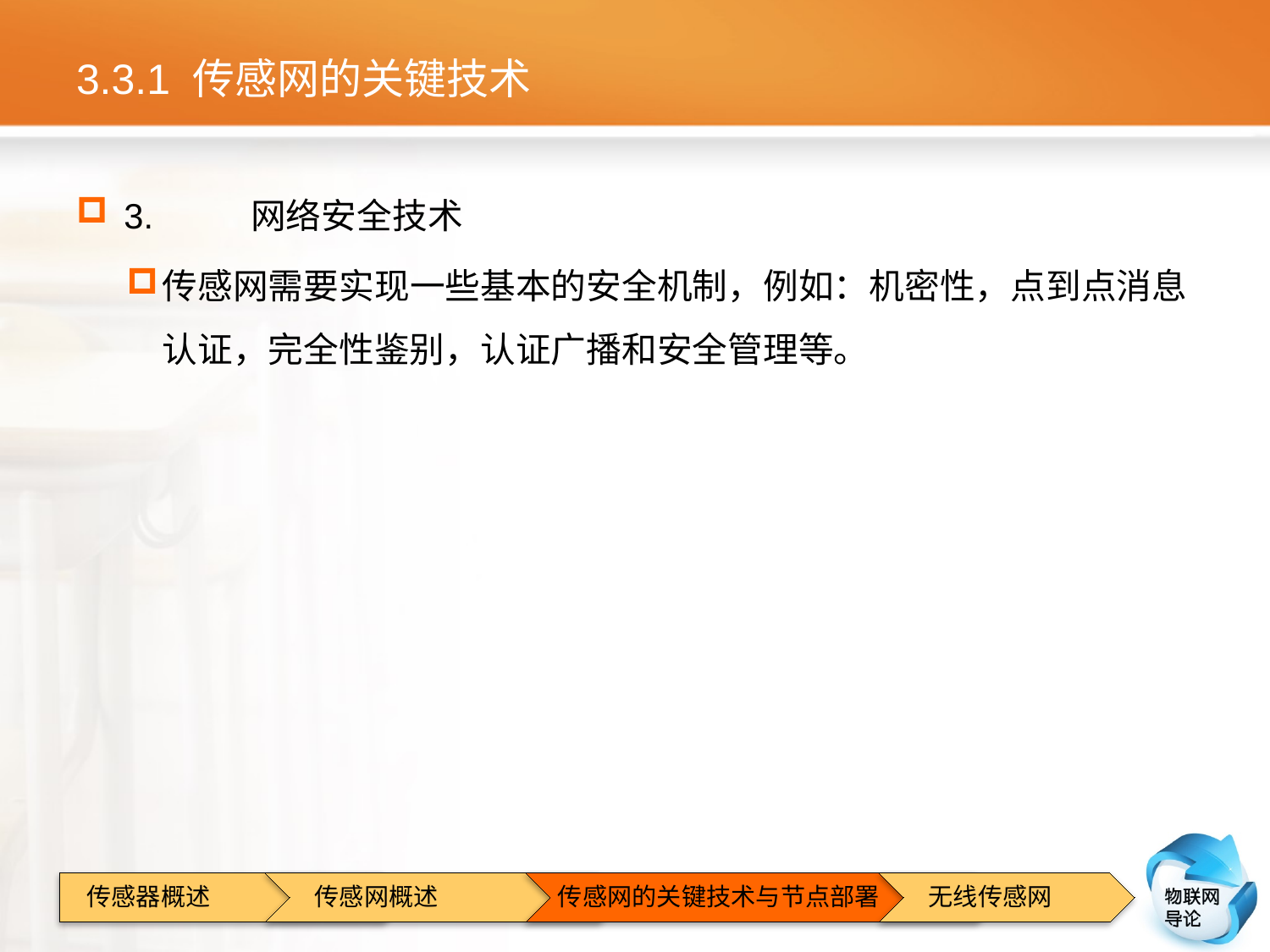

# 3.3.1 传感网的关键技术
3.	网络安全技术
传感网需要实现一些基本的安全机制，例如：机密性，点到点消息认证，完全性鉴别，认证广播和安全管理等。